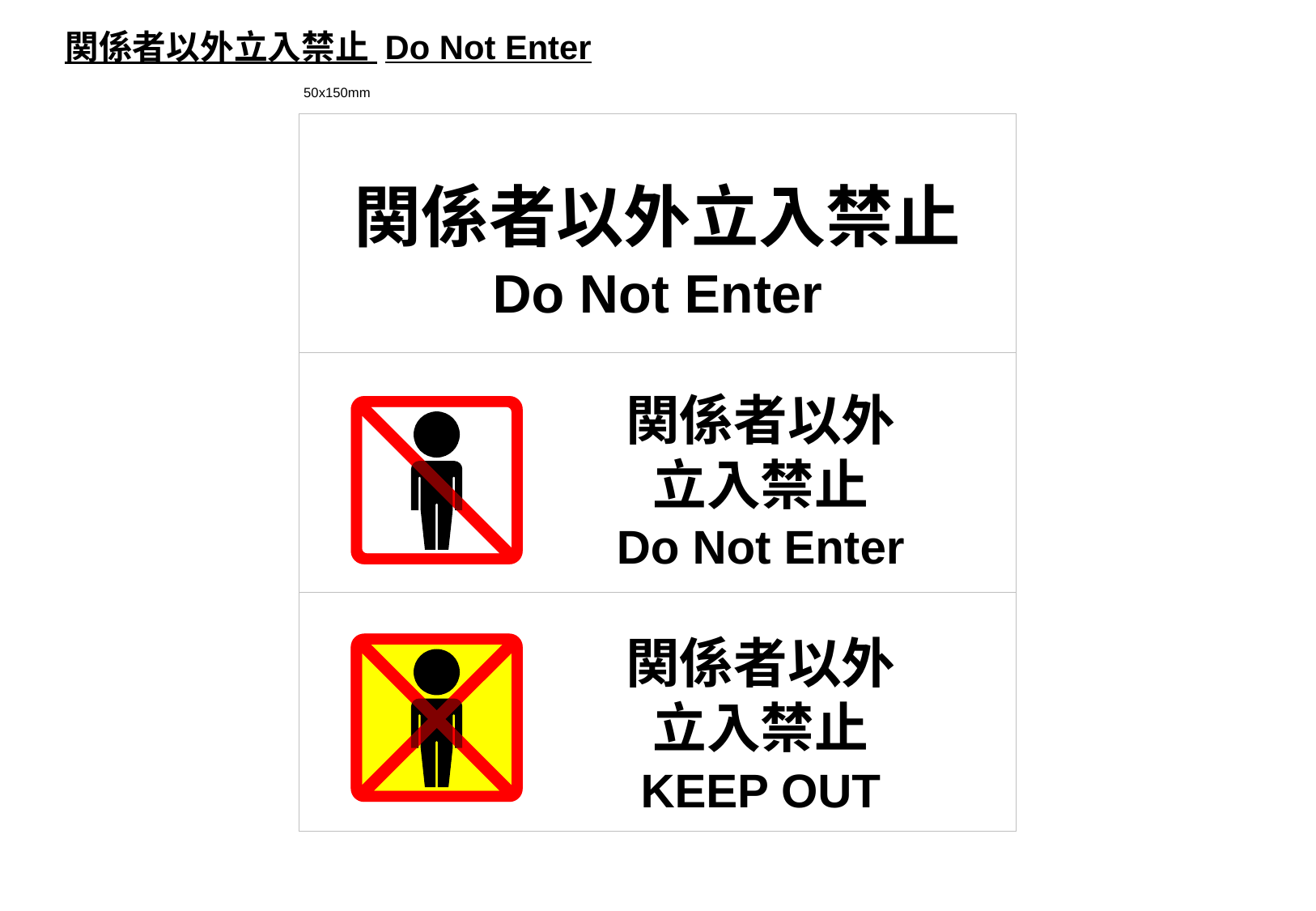

関係者以外立入禁止 Do Not Enter
50x150mm

関係者以外立入禁止
Do Not Enter

関係者以外
立入禁止

Do Not Enter

関係者以外
立入禁止

KEEP OUT